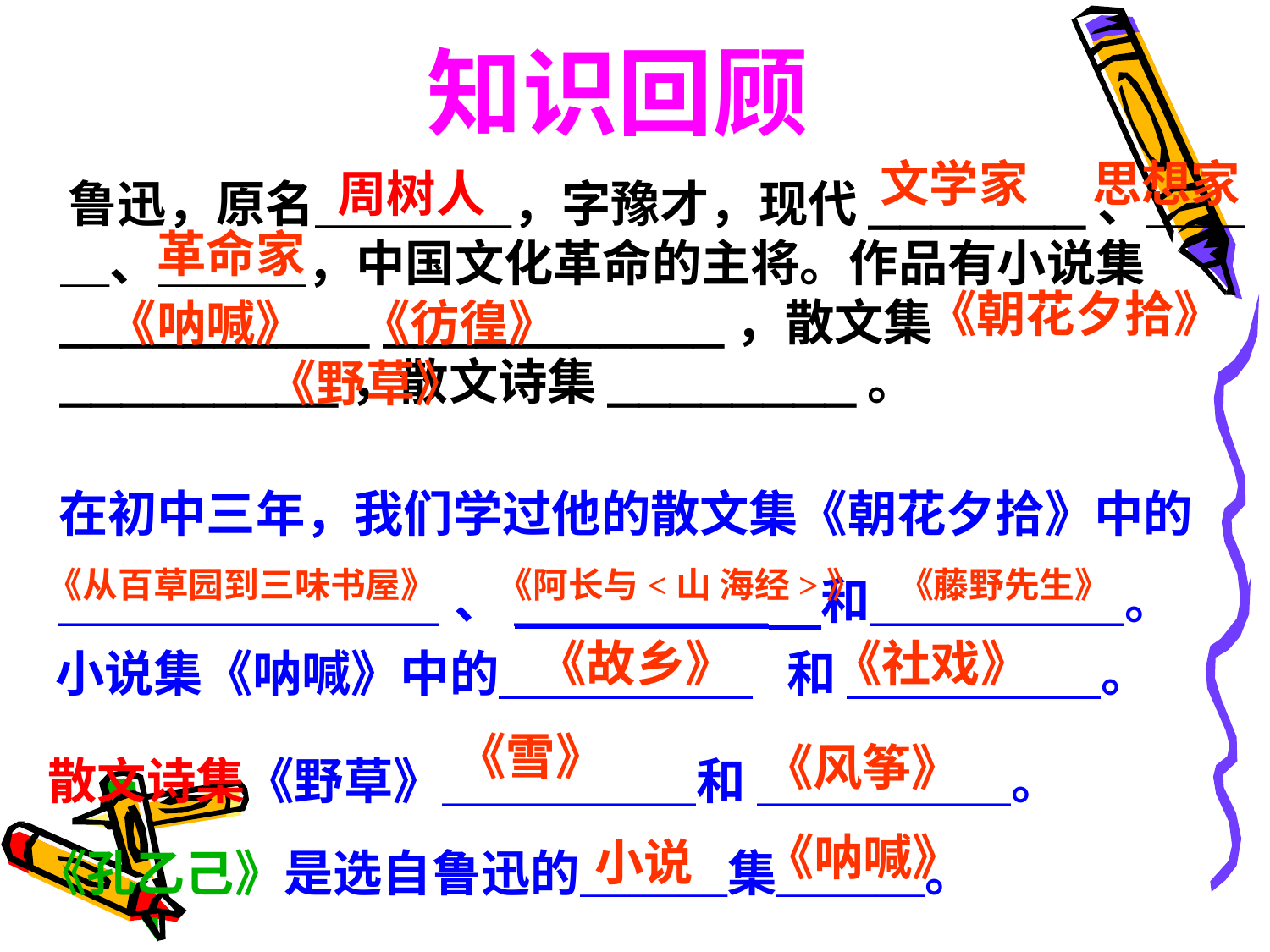

# 知识回顾
文学家
思想家
周树人
革命家
    鲁迅，原名＿＿＿＿，字豫才，现代_______、＿＿＿、＿＿＿，中国文化革命的主将。作品有小说集__________ ___________，散文集_________，散文诗集________。

《朝花夕拾》
《呐喊》     《彷徨》
《野草》
在初中三年，我们学过他的散文集《朝花夕拾》中的＿＿＿＿＿＿ 、 ＿＿＿＿   和＿＿＿＿。
小说集《呐喊》中的＿＿＿＿   和 ＿＿＿＿。
散文诗集《野草》＿＿＿＿和 ＿＿＿＿。

《孔乙己》是选自鲁迅的＿＿＿集＿＿＿。
《从百草园到三味书屋》
《阿长与<山 海经>》
《藤野先生》
《故乡》
《社戏》
《雪》
《风筝》
《呐喊》
小说